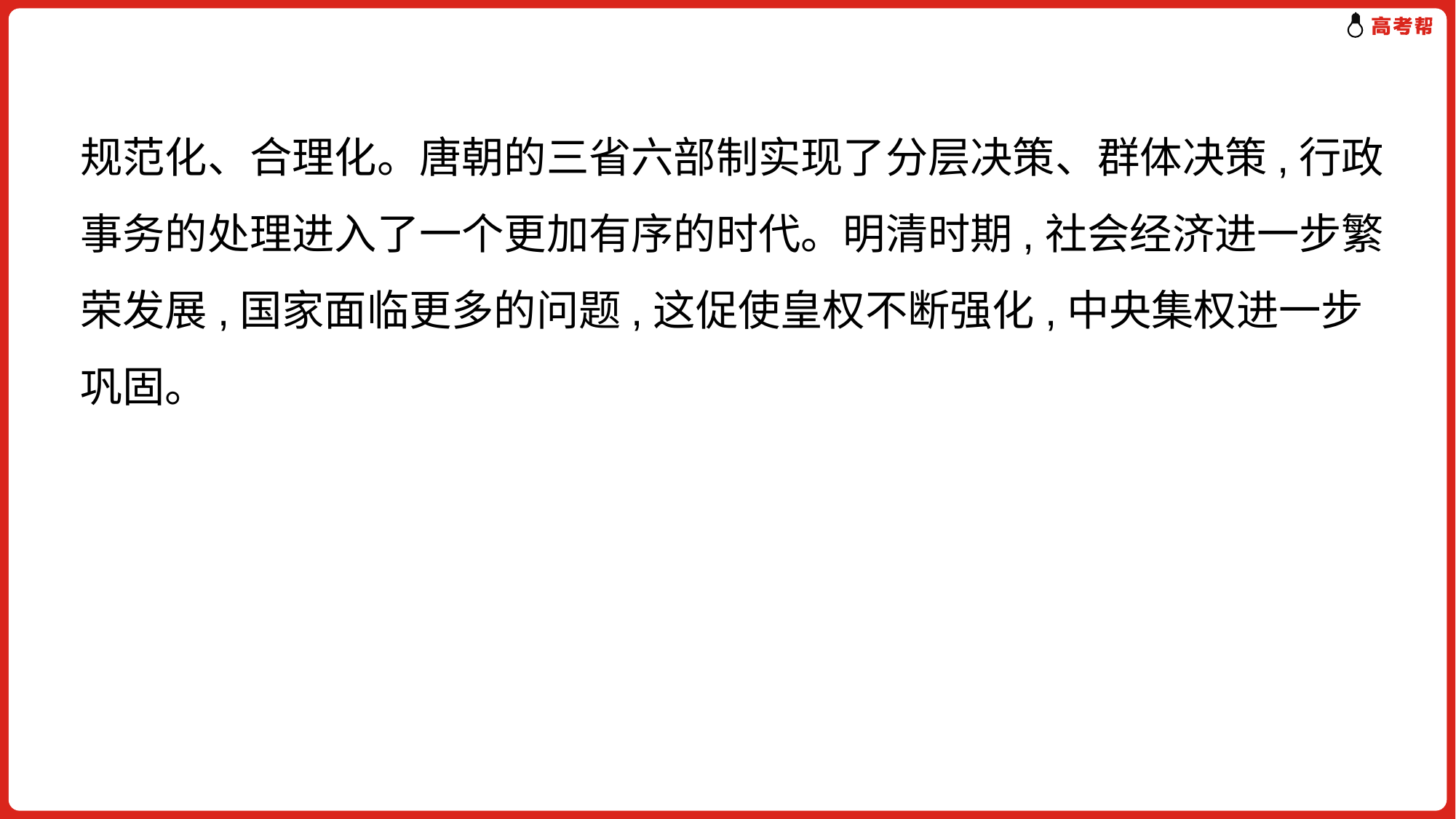

规范化、合理化。唐朝的三省六部制实现了分层决策、群体决策,行政事务的处理进入了一个更加有序的时代。明清时期,社会经济进一步繁荣发展,国家面临更多的问题,这促使皇权不断强化,中央集权进一步巩固。